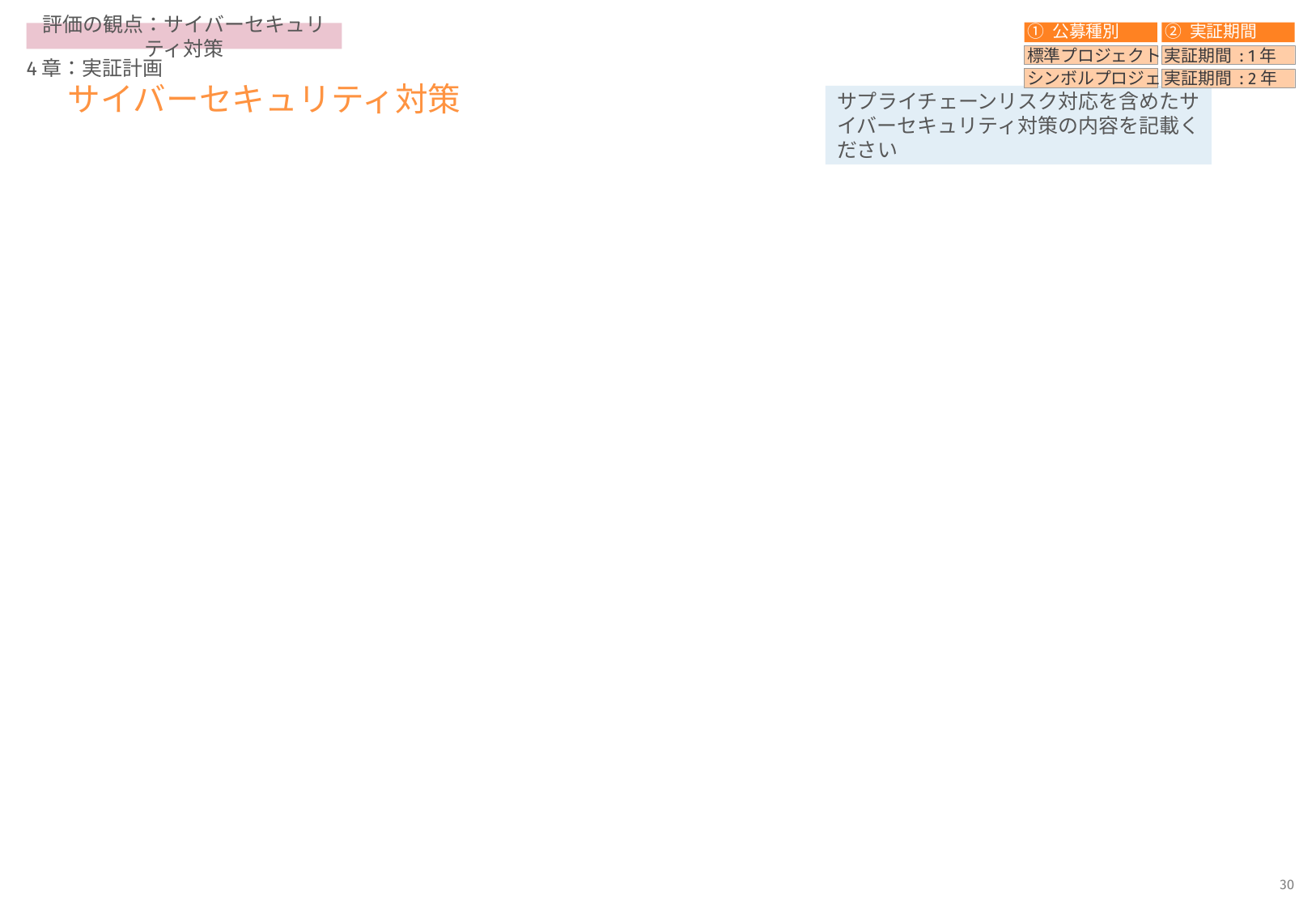

① 公募種別
② 実証期間
標準プロジェクト
実証期間 : 1年
シンボルプロジェクト
実証期間 : 2年
評価の観点：サイバーセキュリティ対策
4章：実証計画
# サイバーセキュリティ対策
サプライチェーンリスク対応を含めたサイバーセキュリティ対策の内容を記載ください